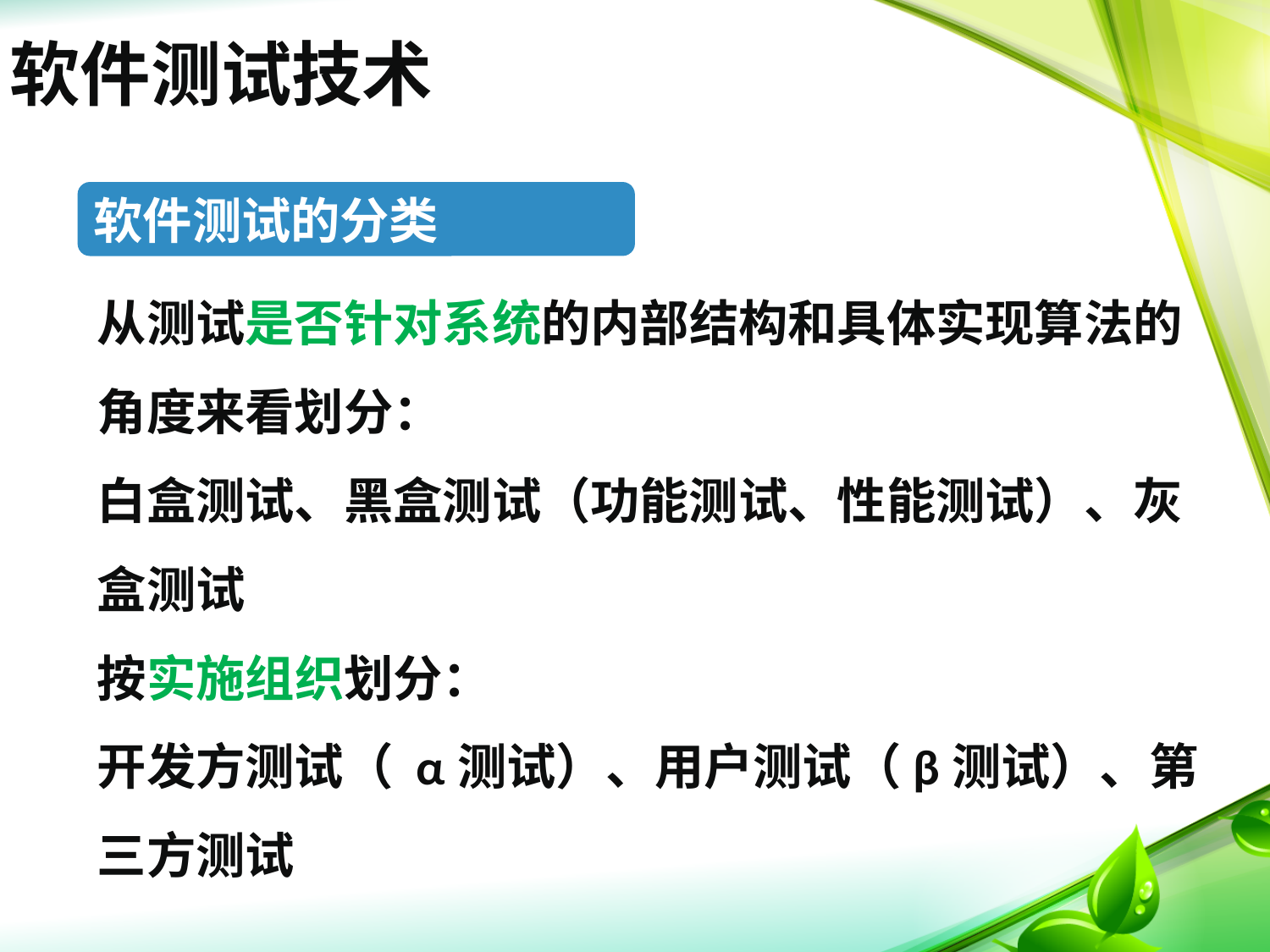

软件测试技术
软件测试的分类
从测试是否针对系统的内部结构和具体实现算法的角度来看划分：
白盒测试、黑盒测试（功能测试、性能测试）、灰盒测试
按实施组织划分：
开发方测试（ α测试）、用户测试（β测试）、第三方测试